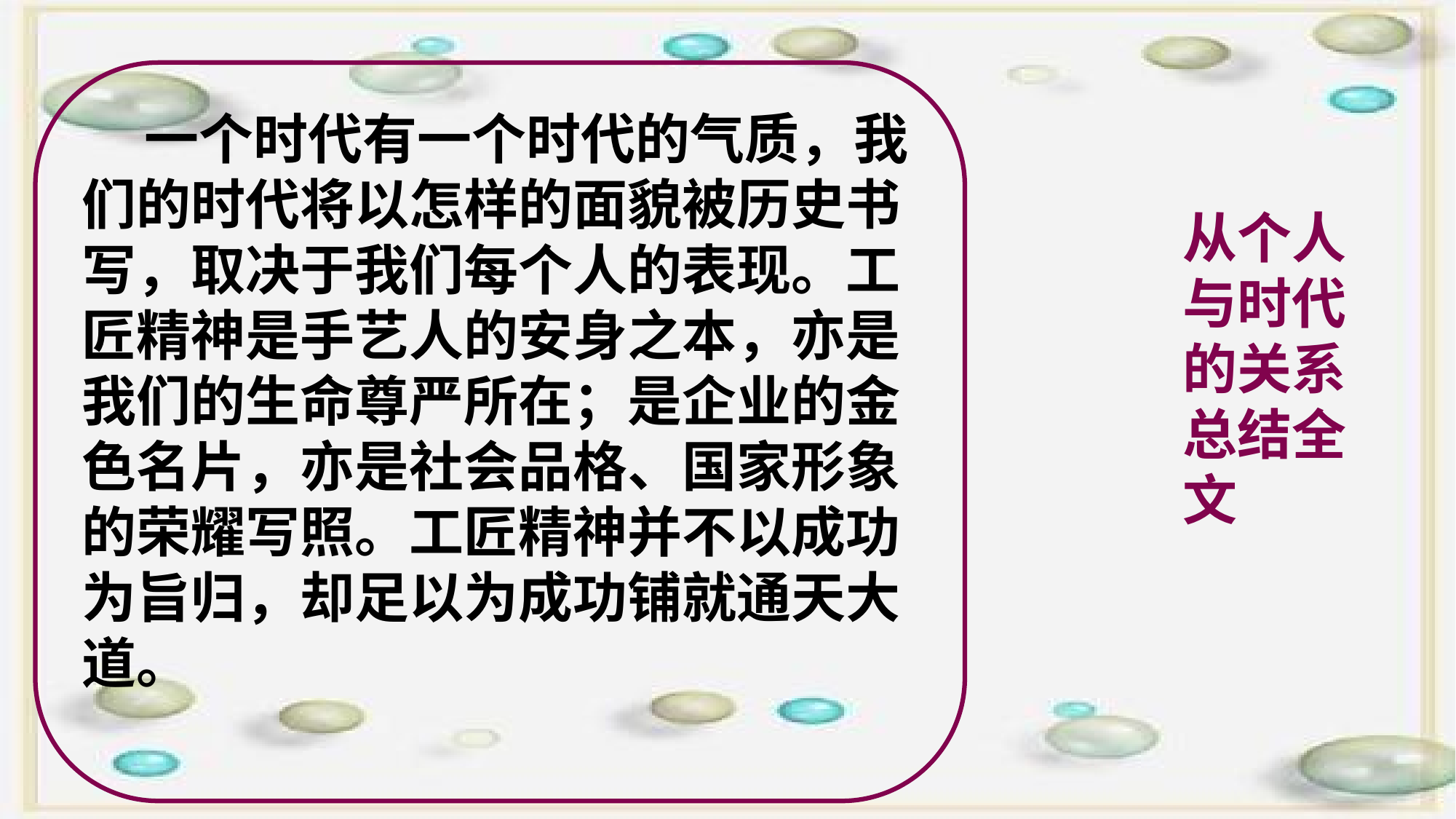

一个时代有一个时代的气质，我们的时代将以怎样的面貌被历史书写，取决于我们每个人的表现。工匠精神是手艺人的安身之本，亦是我们的生命尊严所在；是企业的金色名片，亦是社会品格、国家形象的荣耀写照。工匠精神并不以成功为旨归，却足以为成功铺就通天大道。

从个人与时代的关系总结全文